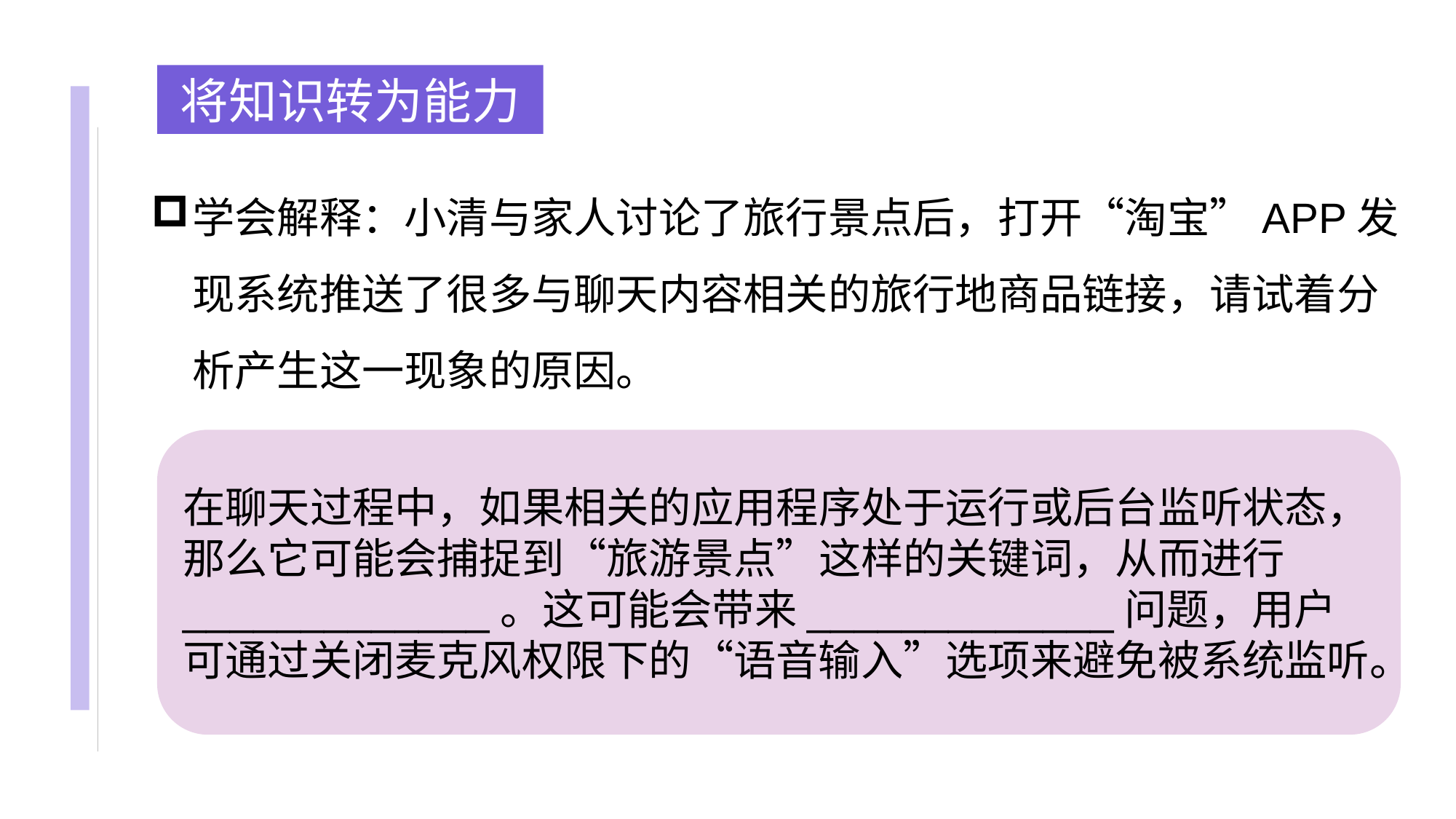

将知识转为能力

学会解释：小清与家人讨论了旅行景点后，打开“淘宝”APP发现系统推送了很多与聊天内容相关的旅行地商品链接，请试着分析产生这一现象的原因。

在聊天过程中，如果相关的应用程序处于运行或后台监听状态，那么它可能会捕捉到“旅游景点”这样的关键词，从而进行_____________。这可能会带来_____________问题，用户可通过关闭麦克风权限下的“语音输入”选项来避免被系统监听。